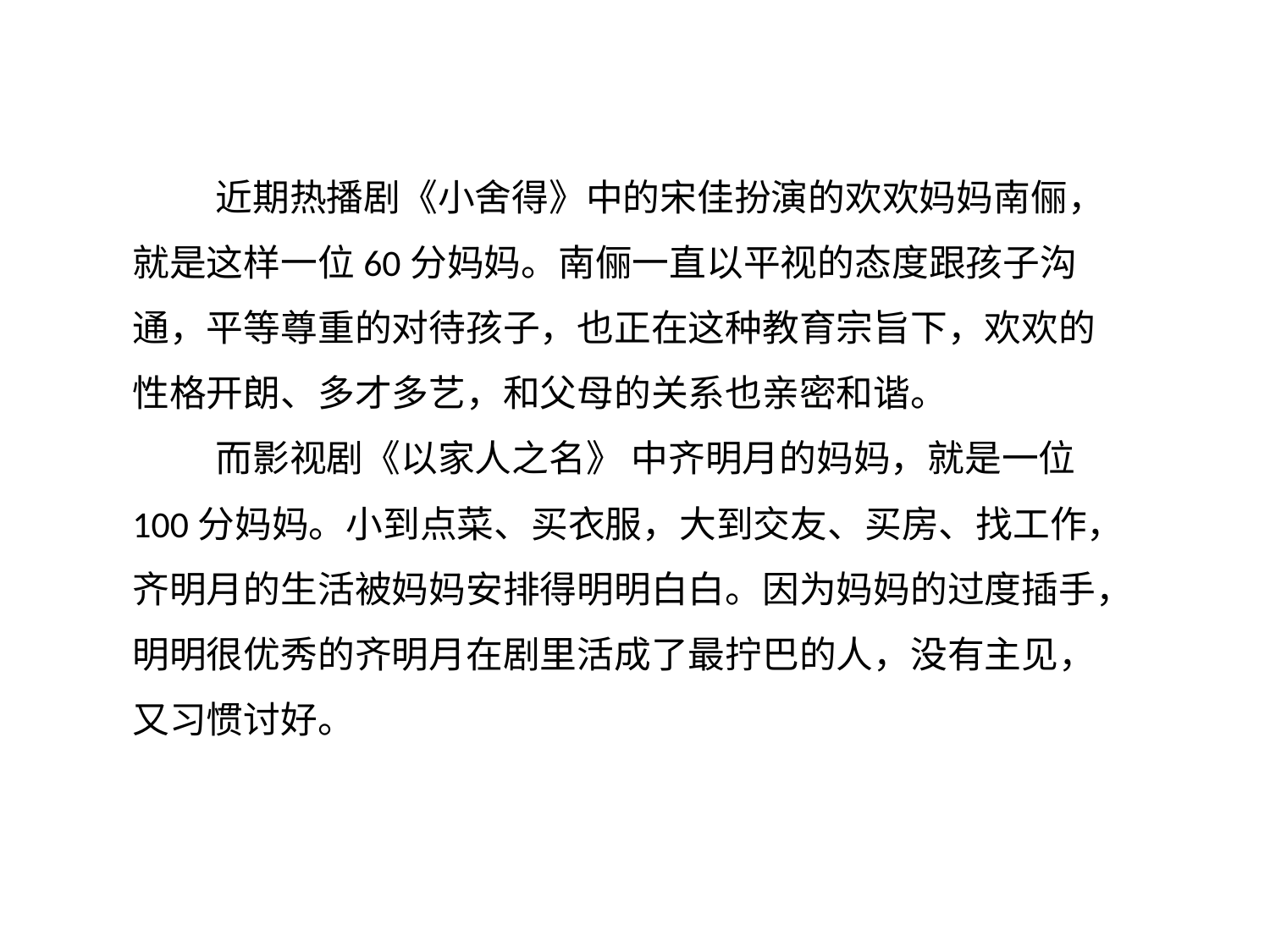

近期热播剧《小舍得》中的宋佳扮演的欢欢妈妈南俪，就是这样一位60分妈妈。南俪一直以平视的态度跟孩子沟通，平等尊重的对待孩子，也正在这种教育宗旨下，欢欢的性格开朗、多才多艺，和父母的关系也亲密和谐。
         而影视剧《以家人之名》 中齐明月的妈妈，就是一位100分妈妈。小到点菜、买衣服，大到交友、买房、找工作，齐明月的生活被妈妈安排得明明白白。因为妈妈的过度插手，明明很优秀的齐明月在剧里活成了最拧巴的人，没有主见，又习惯讨好。